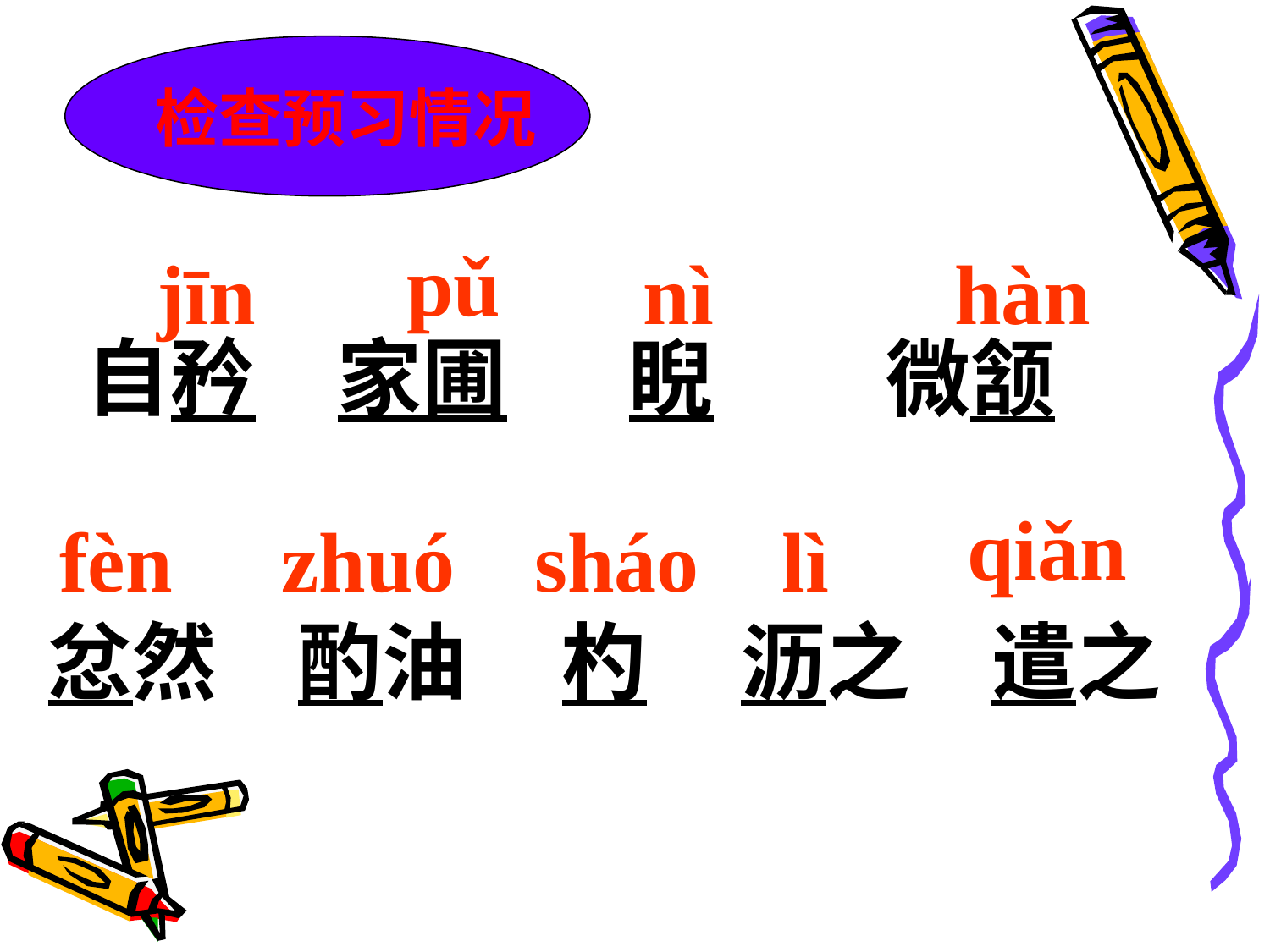

检查预习情况
pǔ
jīn
nì
hàn
自矜
家圃
睨
微颔
qiǎn

zhuó
sháo
fèn
  lì
忿然
酌油
杓
沥之
遣之